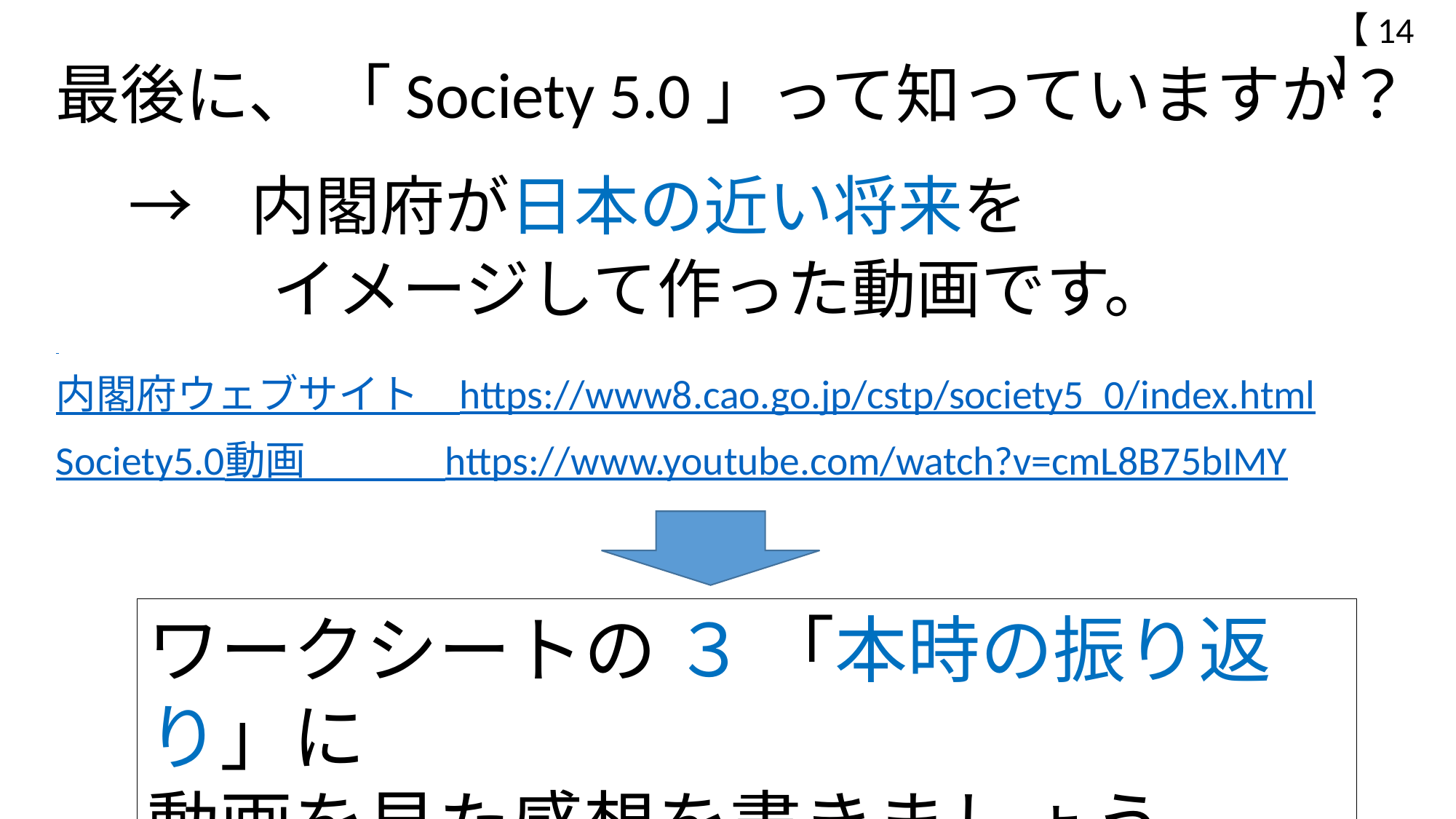

【14】
最後に、 「Society 5.0」って知っていますか？

     →   内閣府が日本の近い将来を
　　      イメージして作った動画です。

内閣府ウェブサイト　https://www8.cao.go.jp/cstp/society5_0/index.html
Society5.0動画　　　  https://www.youtube.com/watch?v=cmL8B75bIMY

ワークシートの ３ 「本時の振り返り」に
動画を見た感想を書きましょう。